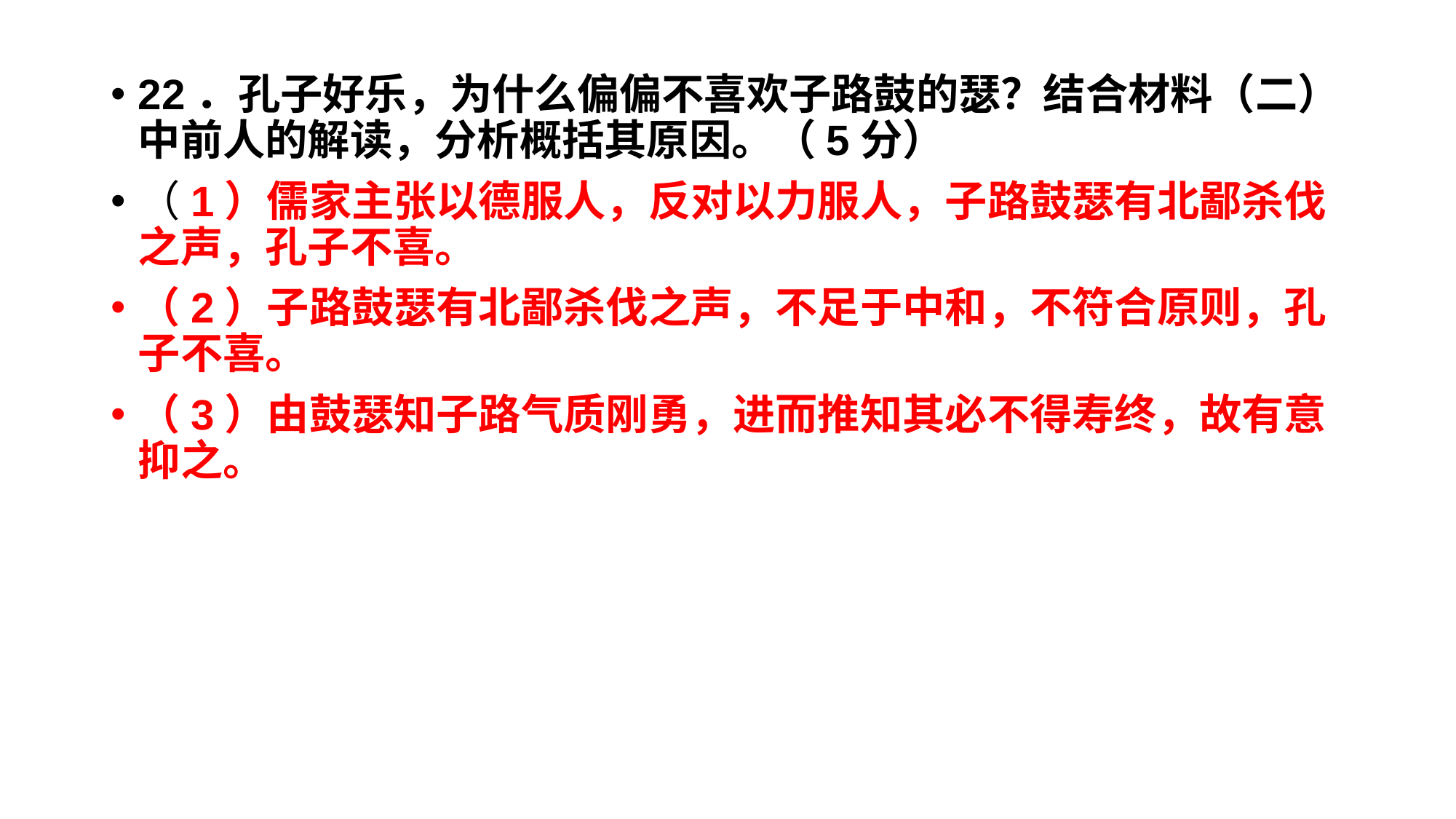

#
22．孔子好乐，为什么偏偏不喜欢子路鼓的瑟？结合材料（二）中前人的解读，分析概括其原因。（5分）
（1）儒家主张以德服人，反对以力服人，子路鼓瑟有北鄙杀伐之声，孔子不喜。
（2）子路鼓瑟有北鄙杀伐之声，不足于中和，不符合原则，孔子不喜。
（3）由鼓瑟知子路气质刚勇，进而推知其必不得寿终，故有意抑之。